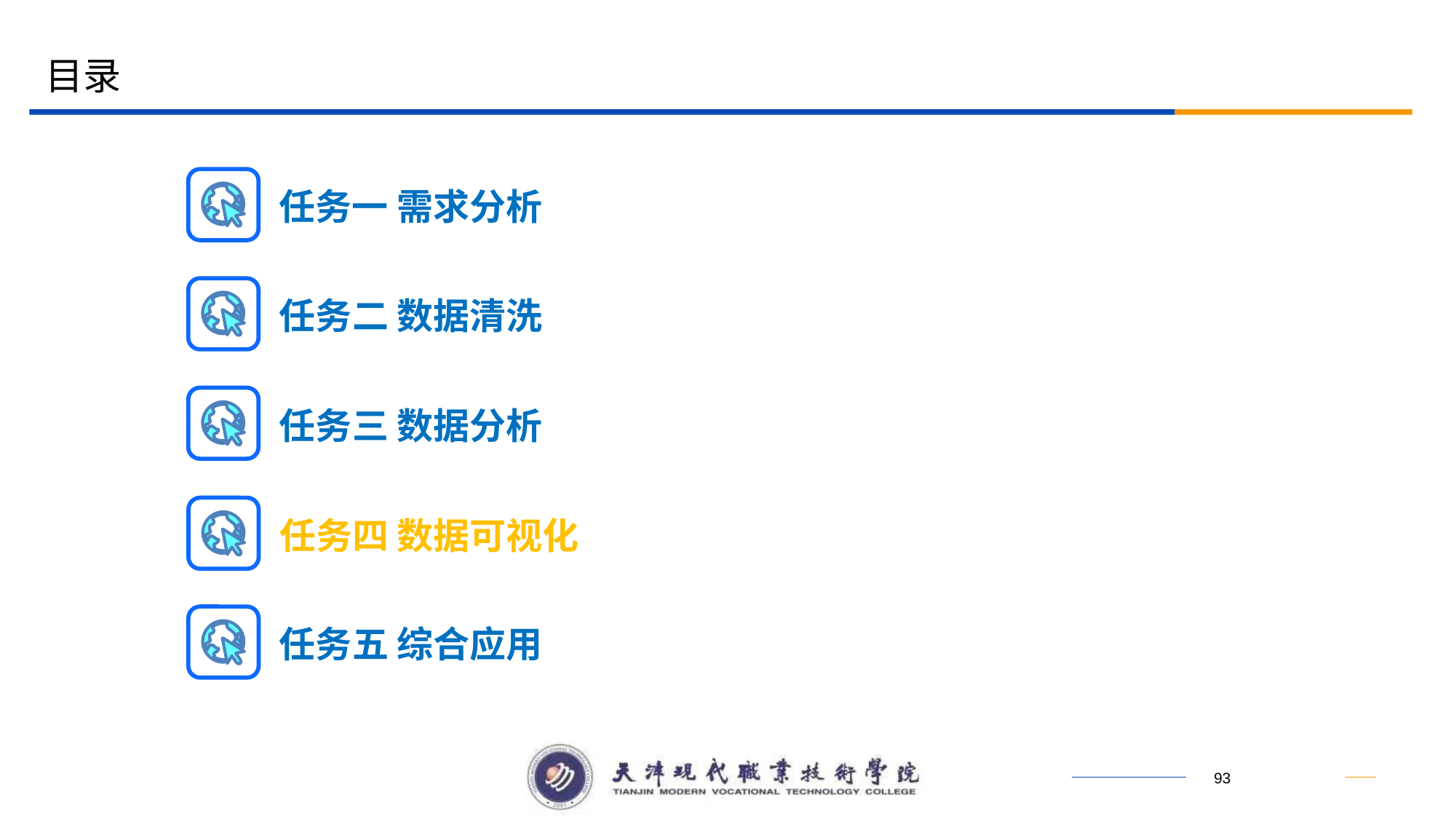

目录

任务一 需求分析

任务二 数据清洗

任务三 数据分析

任务四 数据可视化

任务五 综合应用